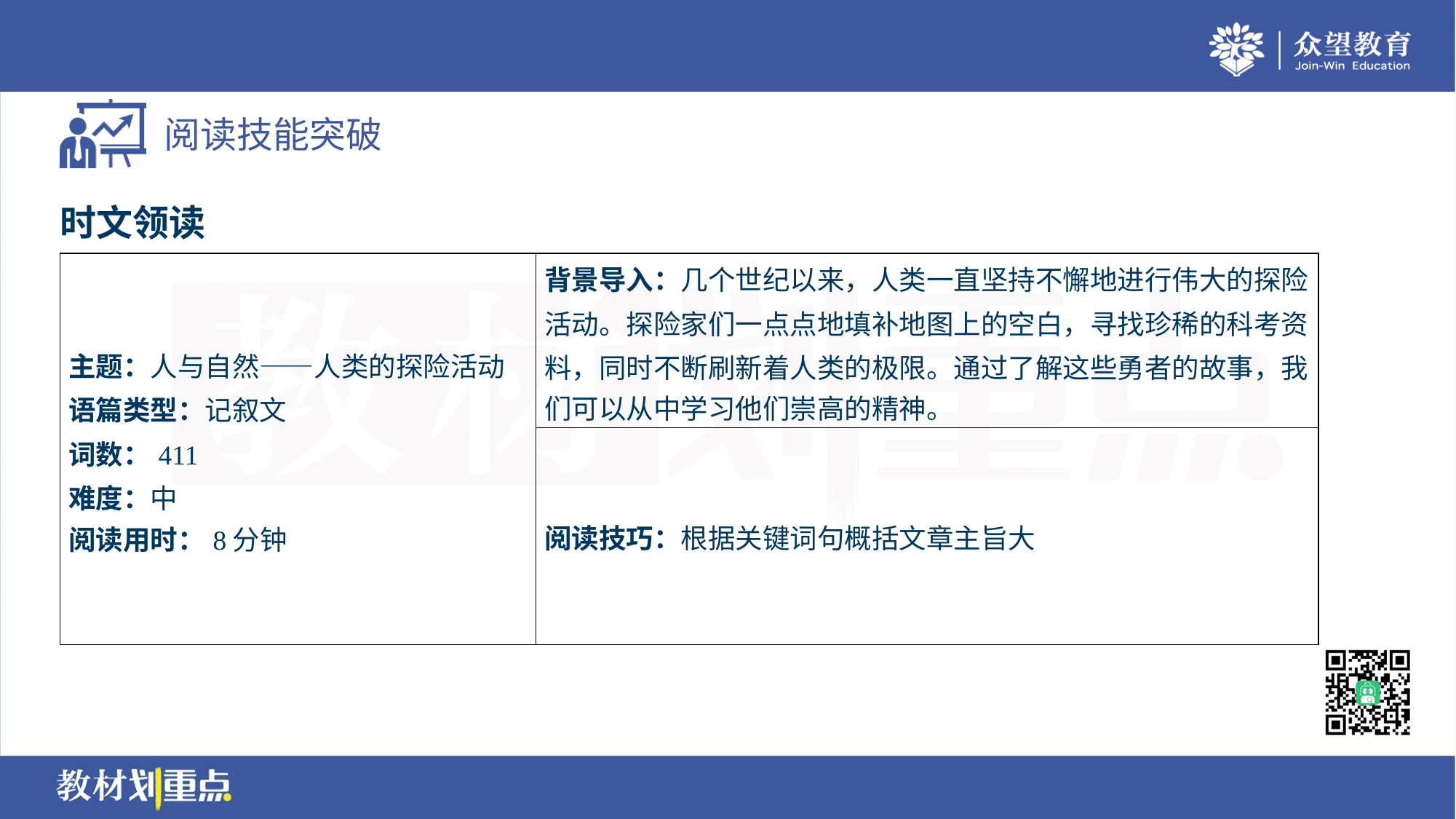

时文领读
| 主题：人与自然——人类的探险活动 语篇类型：记叙文 词数：411 难度：中 阅读用时：8分钟 | 背景导入：几个世纪以来，人类一直坚持不懈地进行伟大的探险 活动。探险家们一点点地填补地图上的空白，寻找珍稀的科考资 料，同时不断刷新着人类的极限。通过了解这些勇者的故事，我 们可以从中学习他们崇高的精神。 |
| --- | --- |
|  | 阅读技巧：根据关键词句概括文章主旨大 |